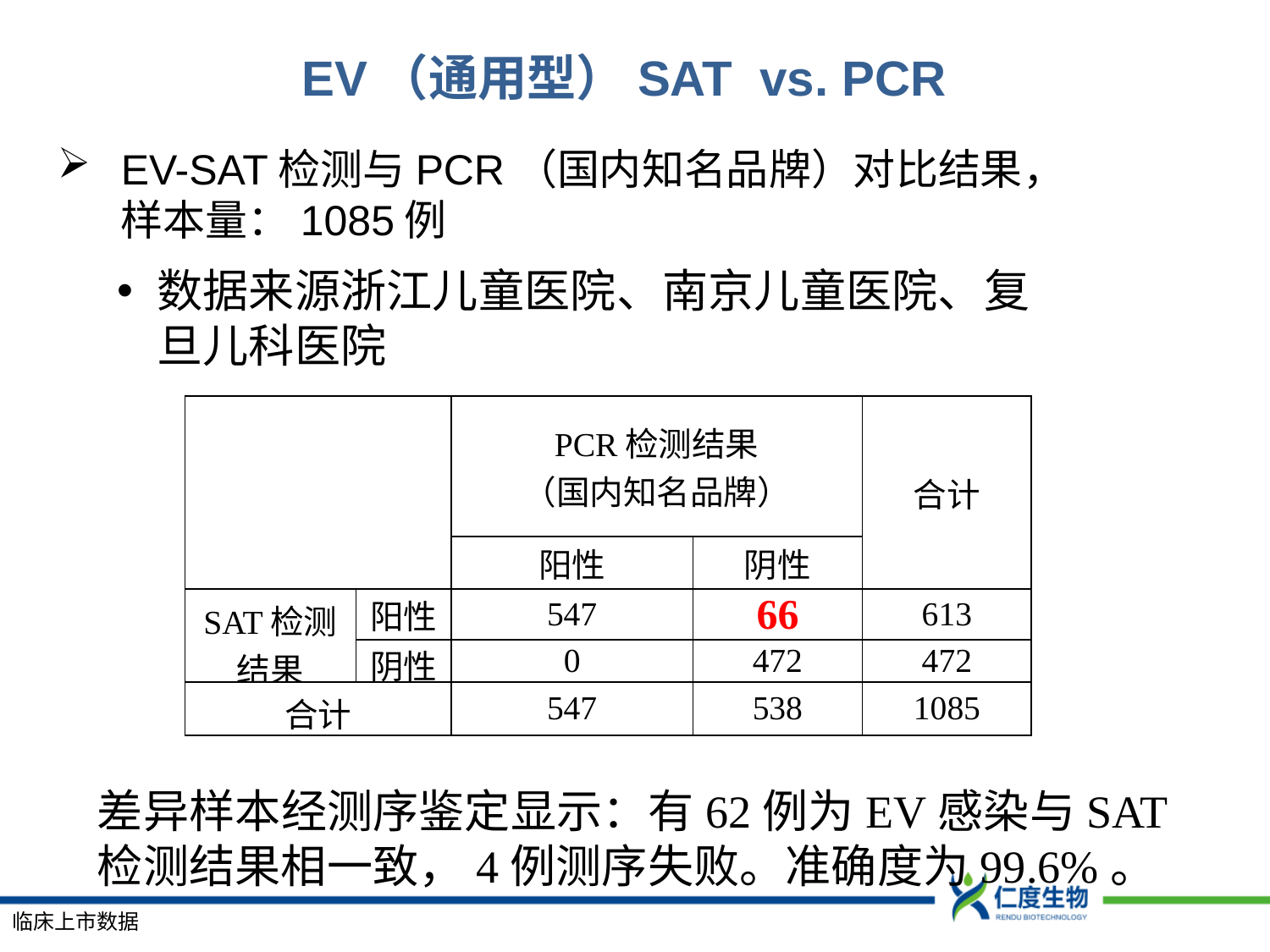

EV（通用型）SAT  vs. PCR
EV-SAT检测与PCR（国内知名品牌）对比结果，样本量：1085例
数据来源浙江儿童医院、南京儿童医院、复旦儿科医院
|  |  | PCR检测结果 （国内知名品牌） |  | 合计 |
| --- | --- | --- | --- | --- |
|  |  | 阳性 | 阴性 |  |
| SAT检测结果 | 阳性 | 547 | 66 | 613 |
|  | 阴性 | 0 | 472 | 472 |
| 合计 |  | 547 | 538 | 1085 |
差异样本经测序鉴定显示：有62例为EV感染与SAT检测结果相一致，4例测序失败。准确度为99.6%。
临床上市数据